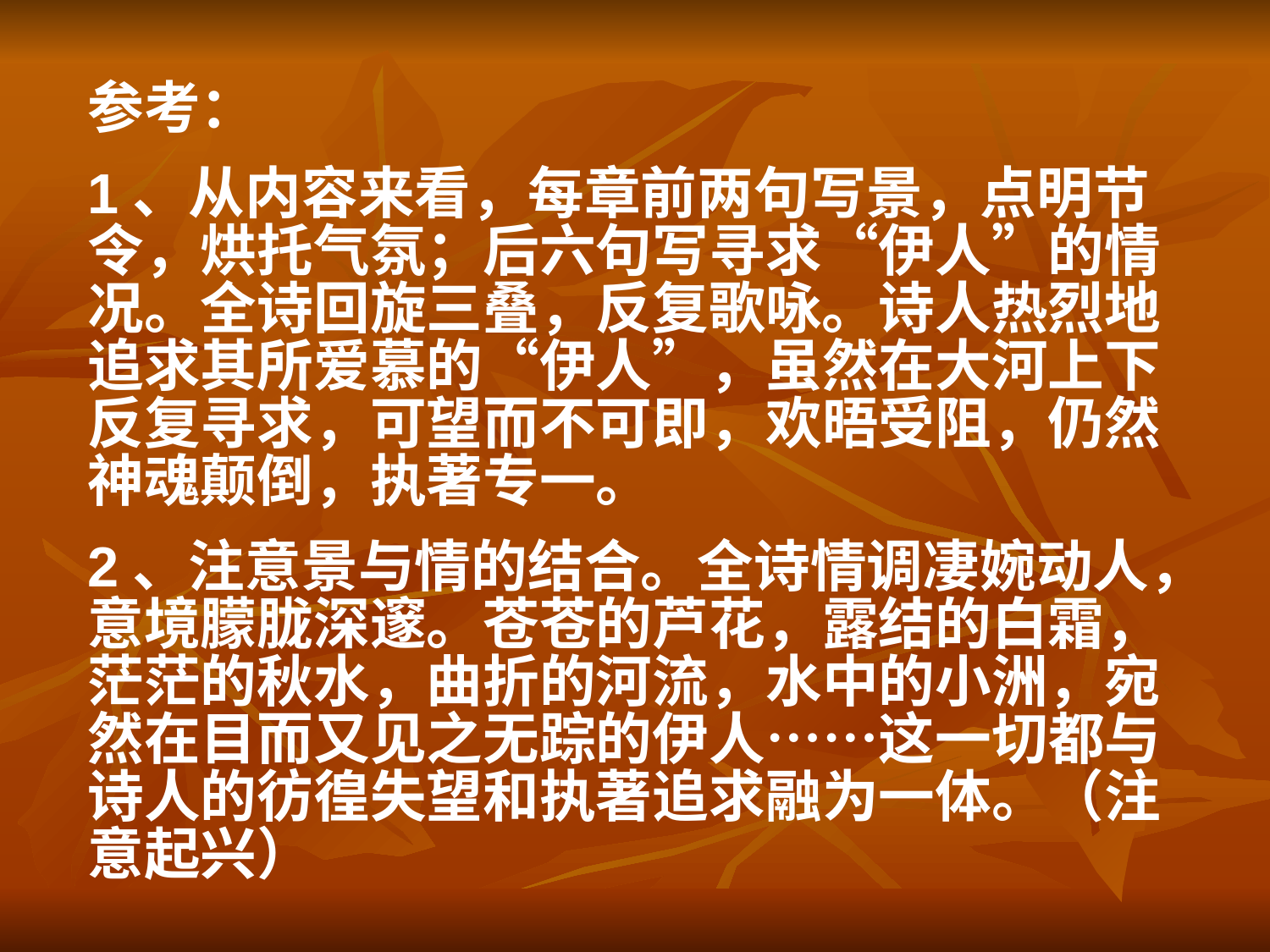

参考：
1、从内容来看，每章前两句写景，点明节令，烘托气氛；后六句写寻求“伊人”的情况。全诗回旋三叠，反复歌咏。诗人热烈地追求其所爱慕的“伊人”，虽然在大河上下反复寻求，可望而不可即，欢晤受阻，仍然神魂颠倒，执著专一。
2、注意景与情的结合。全诗情调凄婉动人，意境朦胧深邃。苍苍的芦花，露结的白霜，茫茫的秋水，曲折的河流，水中的小洲，宛然在目而又见之无踪的伊人……这一切都与诗人的彷徨失望和执著追求融为一体。（注意起兴）